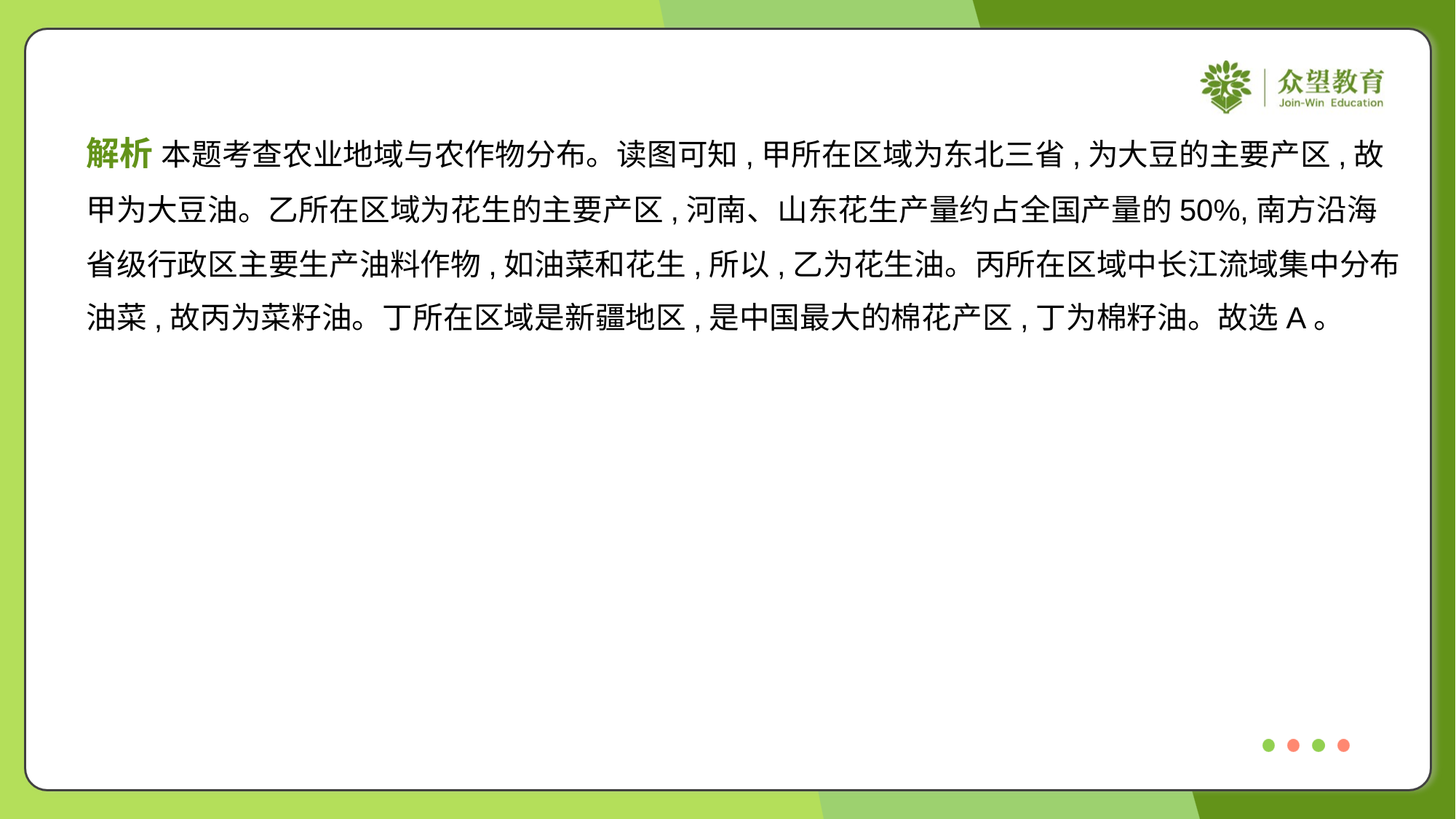

解析 本题考查农业地域与农作物分布。读图可知,甲所在区域为东北三省,为大豆的主要产区,故
甲为大豆油。乙所在区域为花生的主要产区,河南、山东花生产量约占全国产量的50%,南方沿海
省级行政区主要生产油料作物,如油菜和花生,所以,乙为花生油。丙所在区域中长江流域集中分布
油菜,故丙为菜籽油。丁所在区域是新疆地区,是中国最大的棉花产区,丁为棉籽油。故选A。